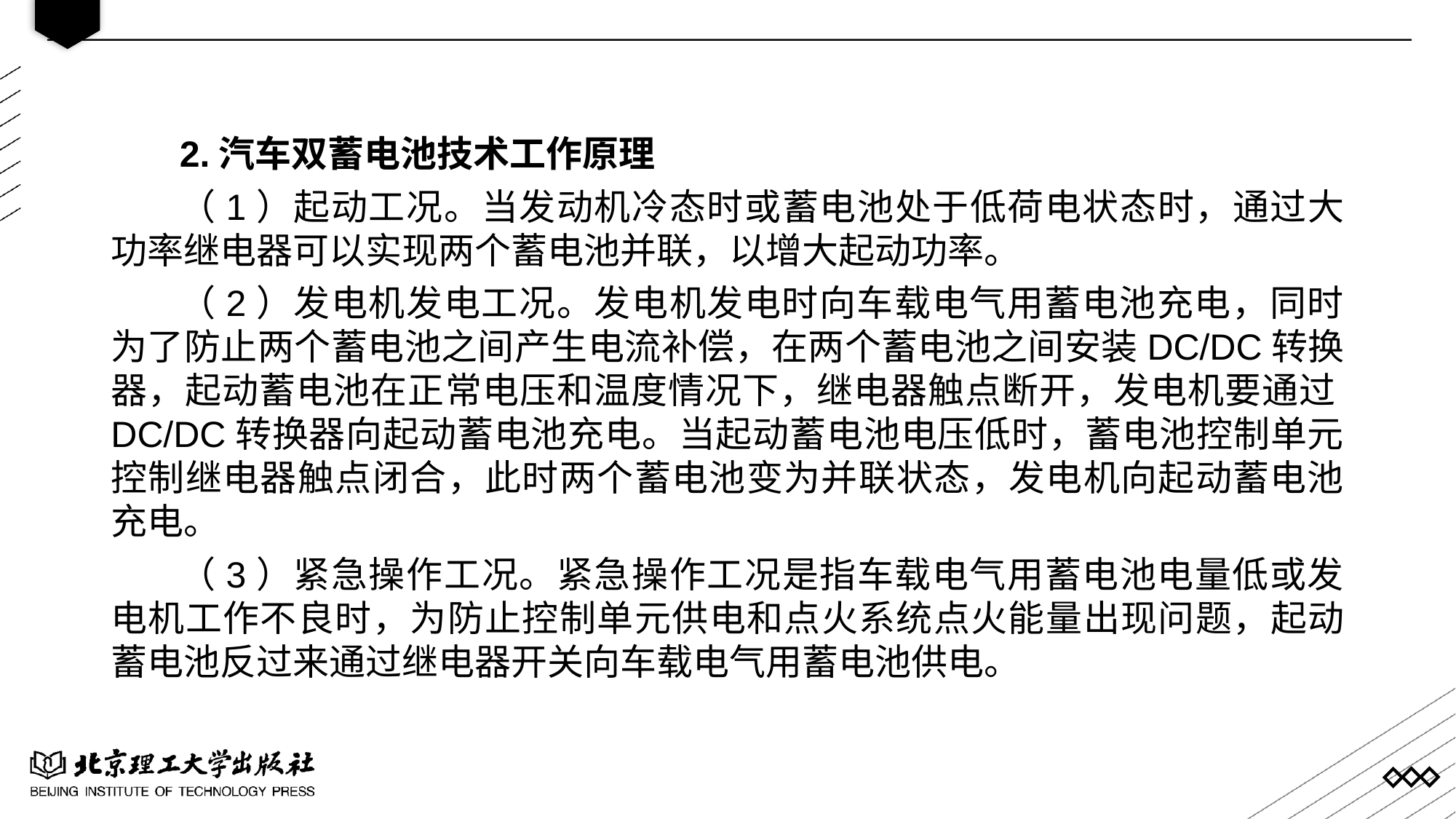

2.汽车双蓄电池技术工作原理
（1）起动工况。当发动机冷态时或蓄电池处于低荷电状态时，通过大功率继电器可以实现两个蓄电池并联，以增大起动功率。
（2）发电机发电工况。发电机发电时向车载电气用蓄电池充电，同时为了防止两个蓄电池之间产生电流补偿，在两个蓄电池之间安装DC/DC转换器，起动蓄电池在正常电压和温度情况下，继电器触点断开，发电机要通过DC/DC转换器向起动蓄电池充电。当起动蓄电池电压低时，蓄电池控制单元控制继电器触点闭合，此时两个蓄电池变为并联状态，发电机向起动蓄电池充电。
（3）紧急操作工况。紧急操作工况是指车载电气用蓄电池电量低或发电机工作不良时，为防止控制单元供电和点火系统点火能量出现问题，起动蓄电池反过来通过继电器开关向车载电气用蓄电池供电。